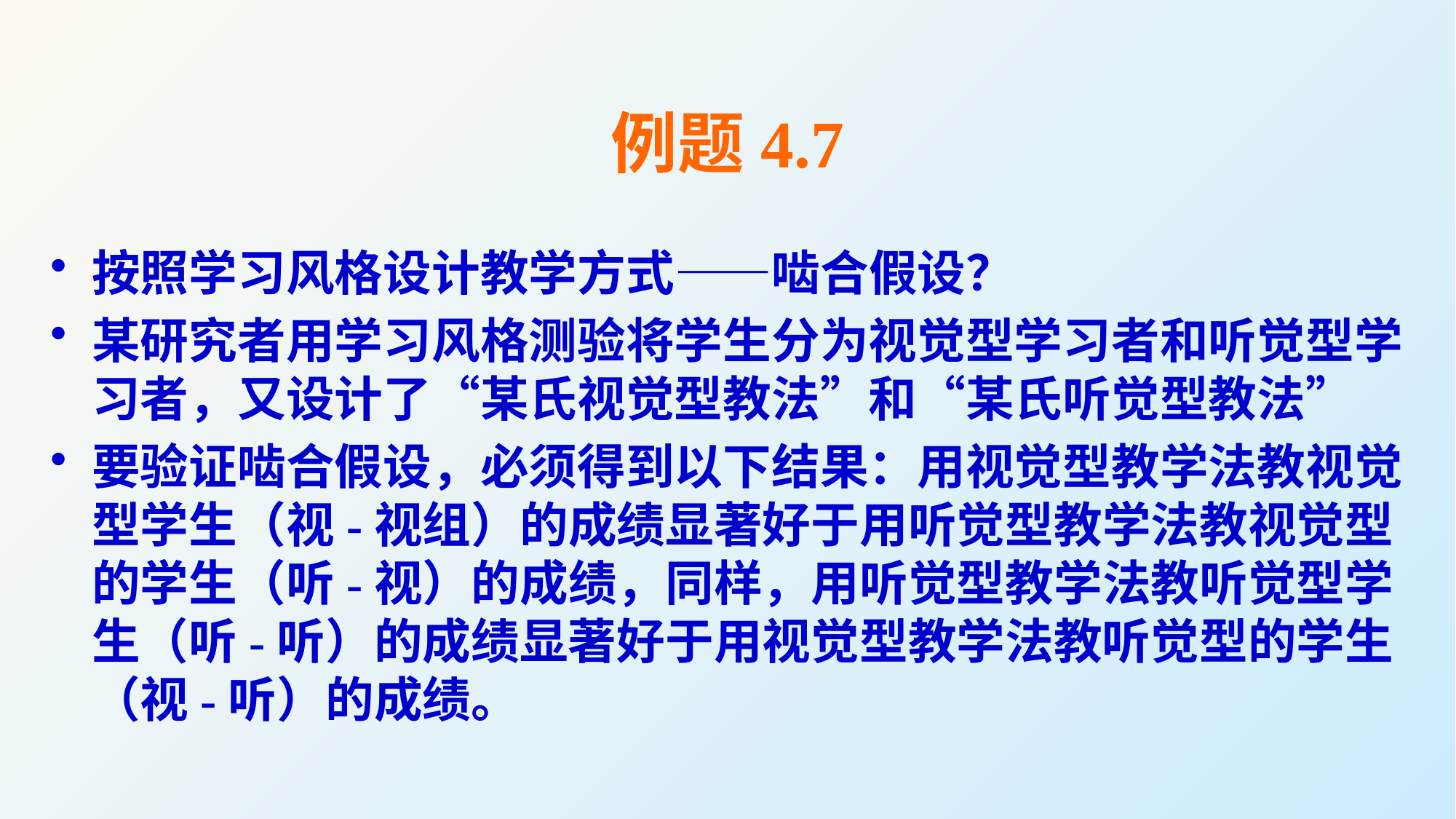

# 例题4.7
按照学习风格设计教学方式——啮合假设？
某研究者用学习风格测验将学生分为视觉型学习者和听觉型学习者，又设计了“某氏视觉型教法”和“某氏听觉型教法”
要验证啮合假设，必须得到以下结果：用视觉型教学法教视觉型学生（视-视组）的成绩显著好于用听觉型教学法教视觉型的学生（听-视）的成绩，同样，用听觉型教学法教听觉型学生（听-听）的成绩显著好于用视觉型教学法教听觉型的学生（视-听）的成绩。